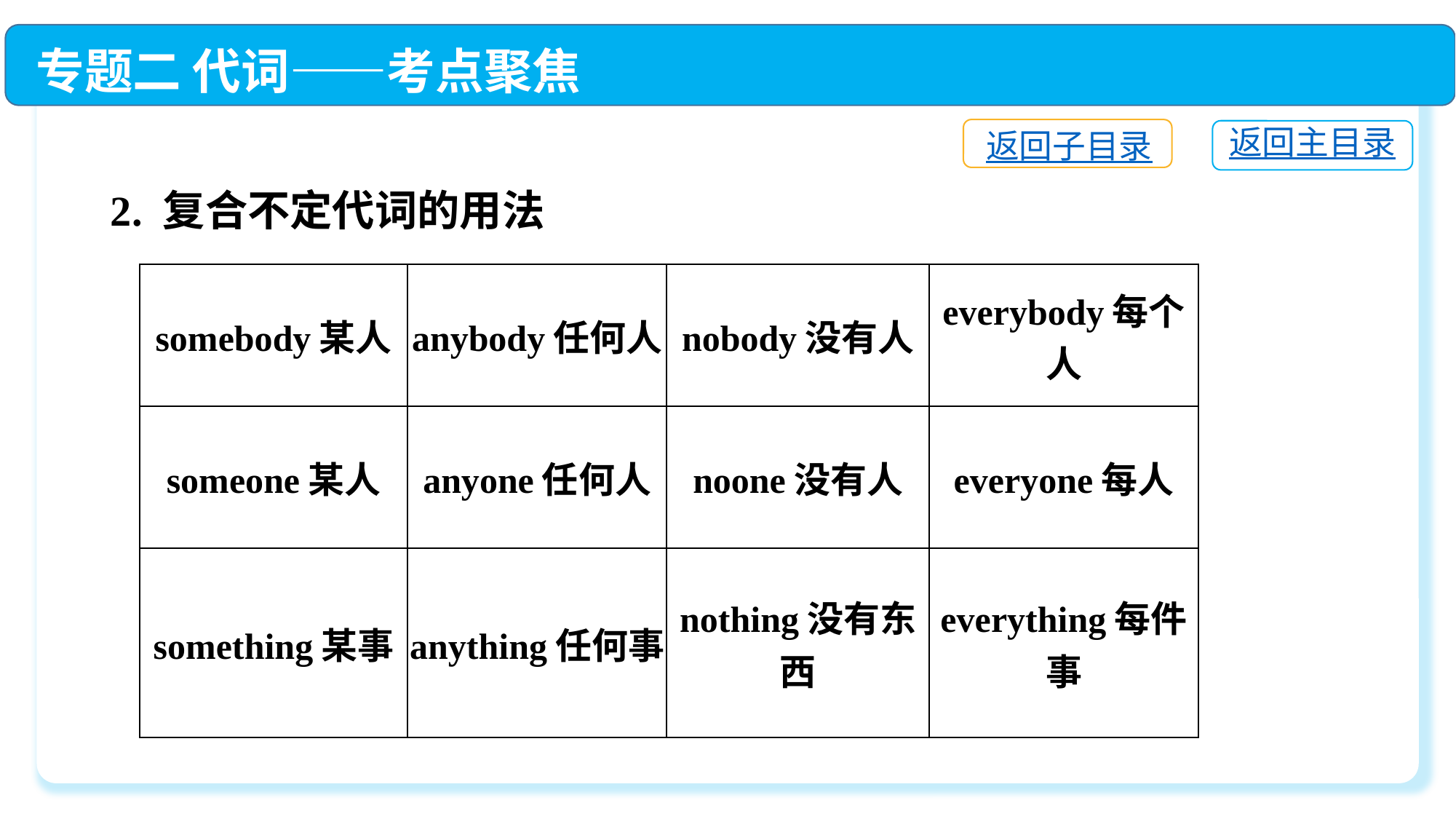

专题二 代词——考点聚焦

返回子目录
返回主目录
2. 复合不定代词的用法

| somebody某人 | anybody任何人 | nobody没有人 | everybody每个人 |
| --- | --- | --- | --- |
| someone某人 | anyone任何人 | noone没有人 | everyone每人 |
| something某事 | anything任何事 | nothing没有东西 | everything每件事 |